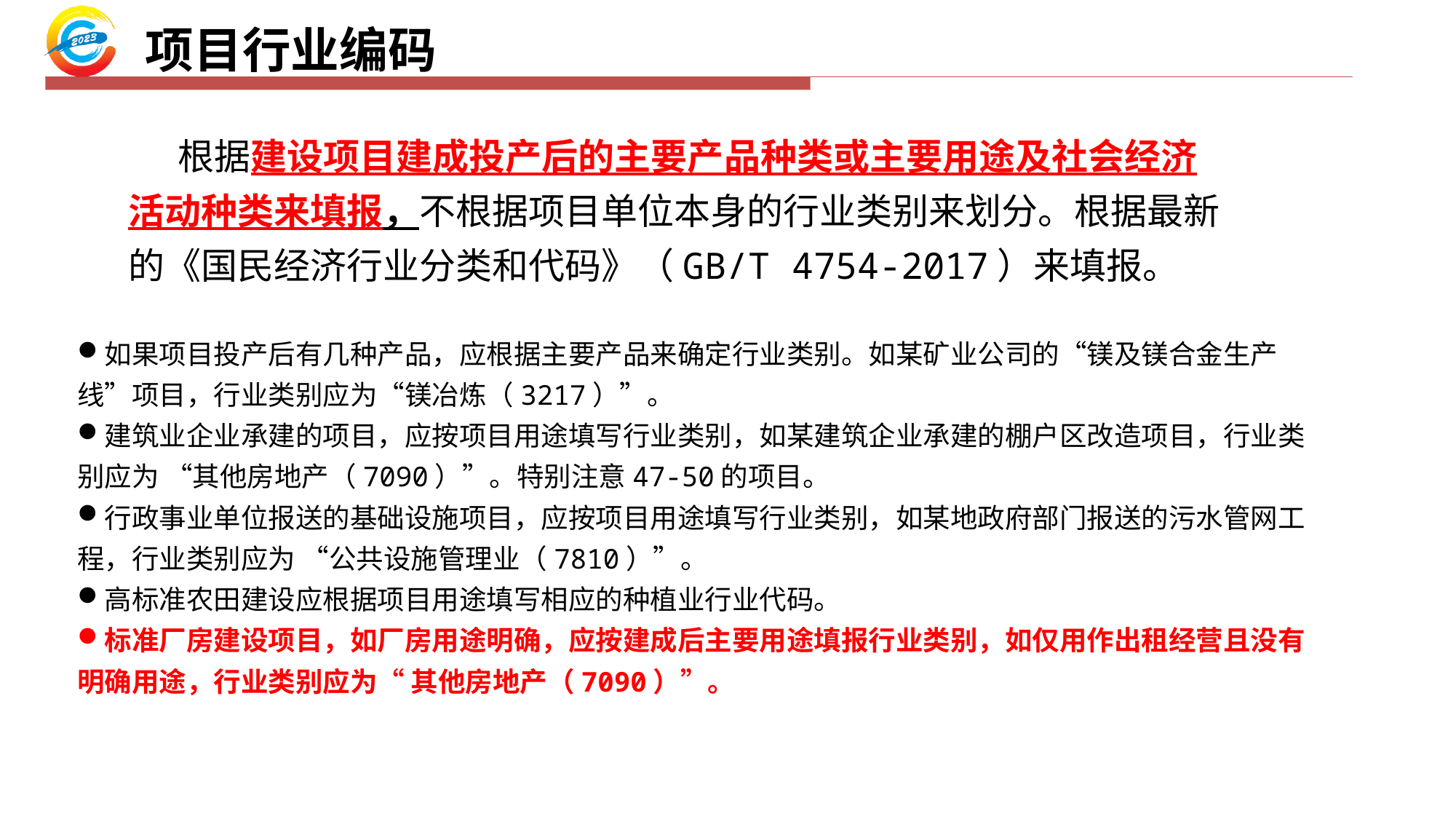

项目行业编码
       根据建设项目建成投产后的主要产品种类或主要用途及社会经济活动种类来填报，不根据项目单位本身的行业类别来划分。根据最新的《国民经济行业分类和代码》（GB/T 4754-2017）来填报。
如果项目投产后有几种产品，应根据主要产品来确定行业类别。如某矿业公司的“镁及镁合金生产线”项目，行业类别应为“镁冶炼（3217）”。
建筑业企业承建的项目，应按项目用途填写行业类别，如某建筑企业承建的棚户区改造项目，行业类别应为 “其他房地产（7090）”。特别注意47-50的项目。
行政事业单位报送的基础设施项目，应按项目用途填写行业类别，如某地政府部门报送的污水管网工程，行业类别应为 “公共设施管理业（7810）”。
高标准农田建设应根据项目用途填写相应的种植业行业代码。
标准厂房建设项目，如厂房用途明确，应按建成后主要用途填报行业类别，如仅用作出租经营且没有明确用途，行业类别应为“ 其他房地产（7090）”。